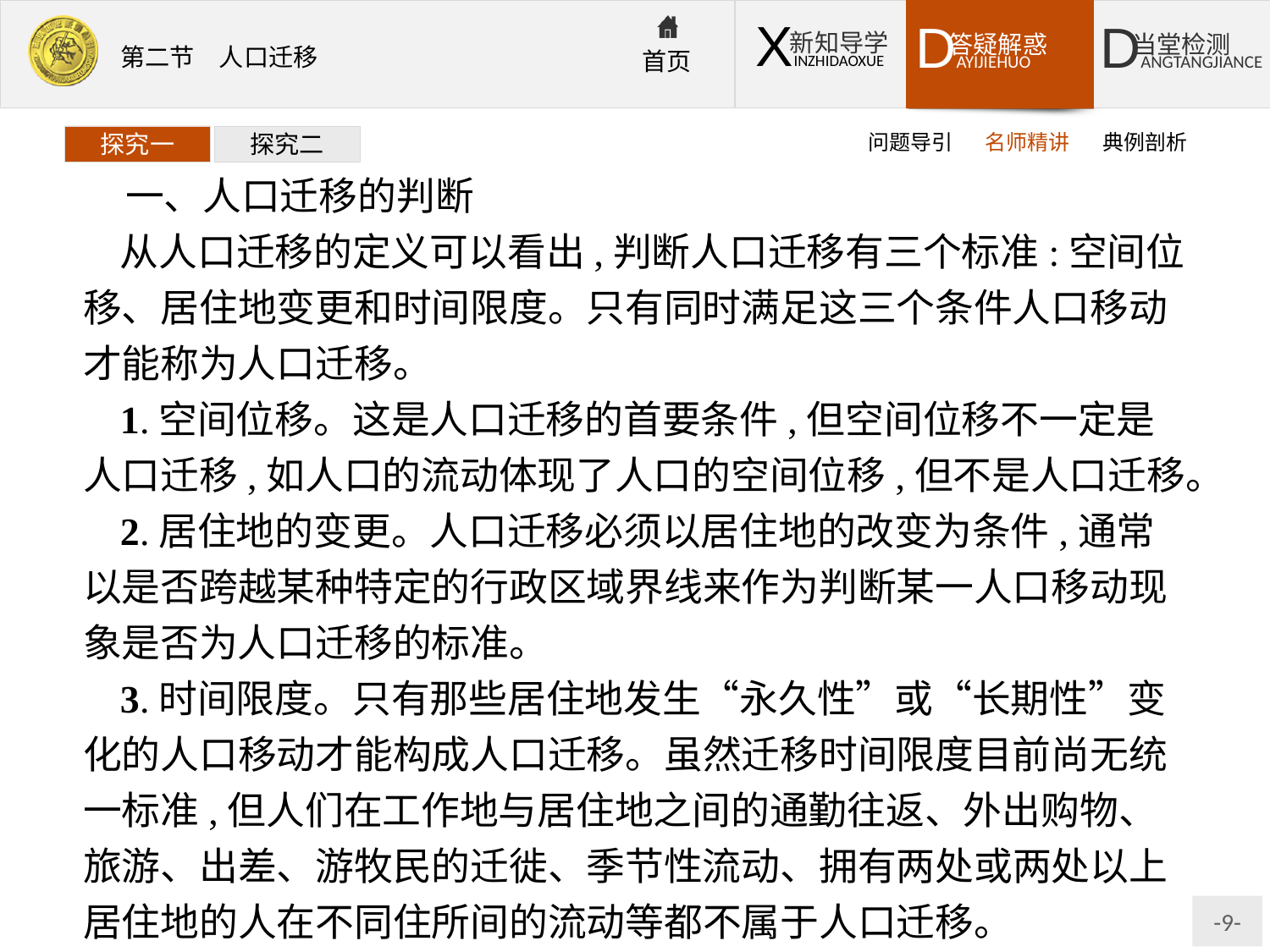

问题导引
名师精讲
典例剖析
探究一
探究二
一、人口迁移的判断
从人口迁移的定义可以看出,判断人口迁移有三个标准:空间位移、居住地变更和时间限度。只有同时满足这三个条件人口移动才能称为人口迁移。
1.空间位移。这是人口迁移的首要条件,但空间位移不一定是人口迁移,如人口的流动体现了人口的空间位移,但不是人口迁移。
2.居住地的变更。人口迁移必须以居住地的改变为条件,通常以是否跨越某种特定的行政区域界线来作为判断某一人口移动现象是否为人口迁移的标准。
3.时间限度。只有那些居住地发生“永久性”或“长期性”变化的人口移动才能构成人口迁移。虽然迁移时间限度目前尚无统一标准,但人们在工作地与居住地之间的通勤往返、外出购物、旅游、出差、游牧民的迁徙、季节性流动、拥有两处或两处以上居住地的人在不同住所间的流动等都不属于人口迁移。